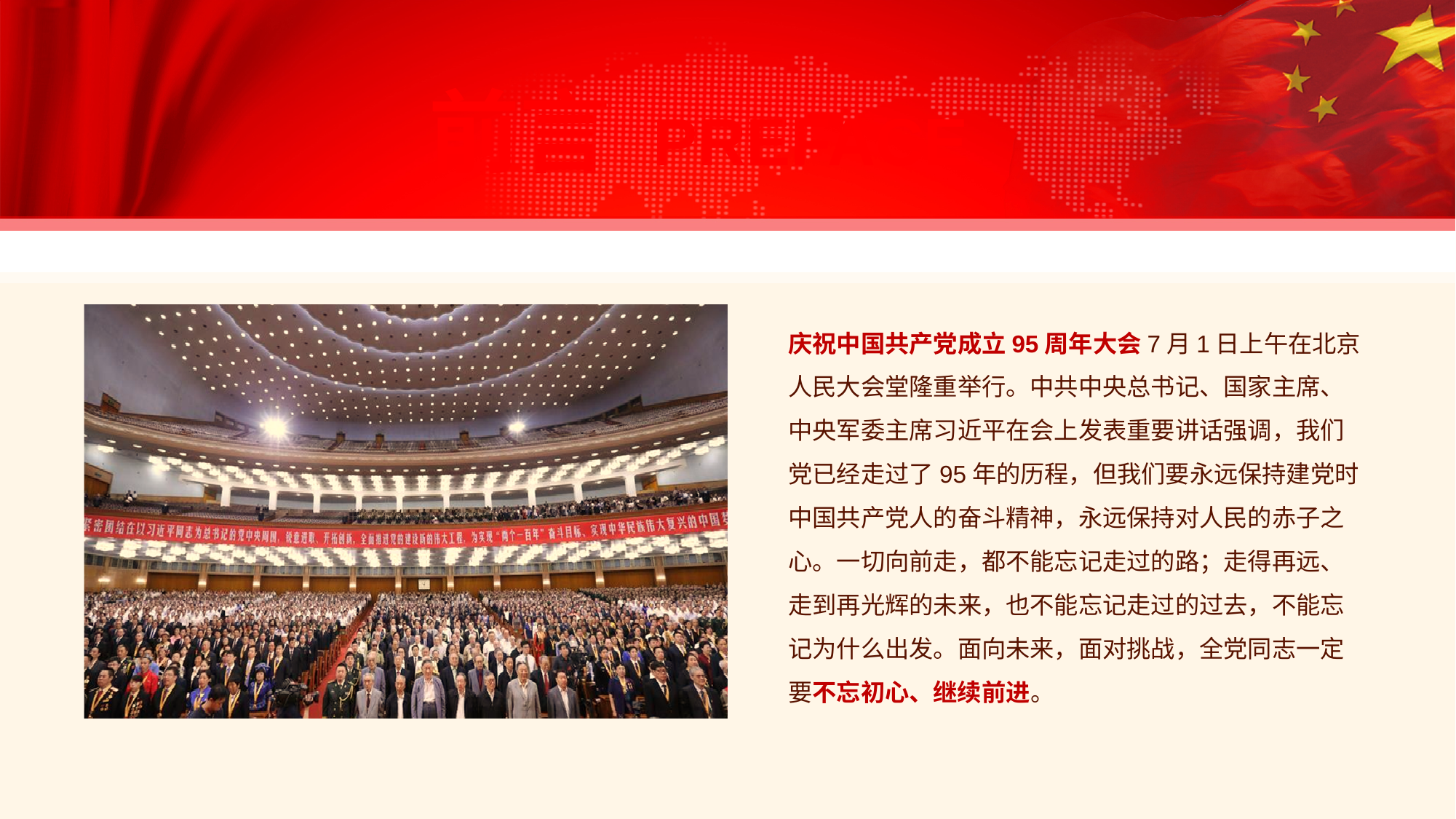

前言 PREFACE

庆祝中国共产党成立95周年大会7月1日上午在北京人民大会堂隆重举行。中共中央总书记、国家主席、中央军委主席习近平在会上发表重要讲话强调，我们党已经走过了95年的历程，但我们要永远保持建党时中国共产党人的奋斗精神，永远保持对人民的赤子之心。一切向前走，都不能忘记走过的路；走得再远、走到再光辉的未来，也不能忘记走过的过去，不能忘记为什么出发。面向未来，面对挑战，全党同志一定要不忘初心、继续前进。